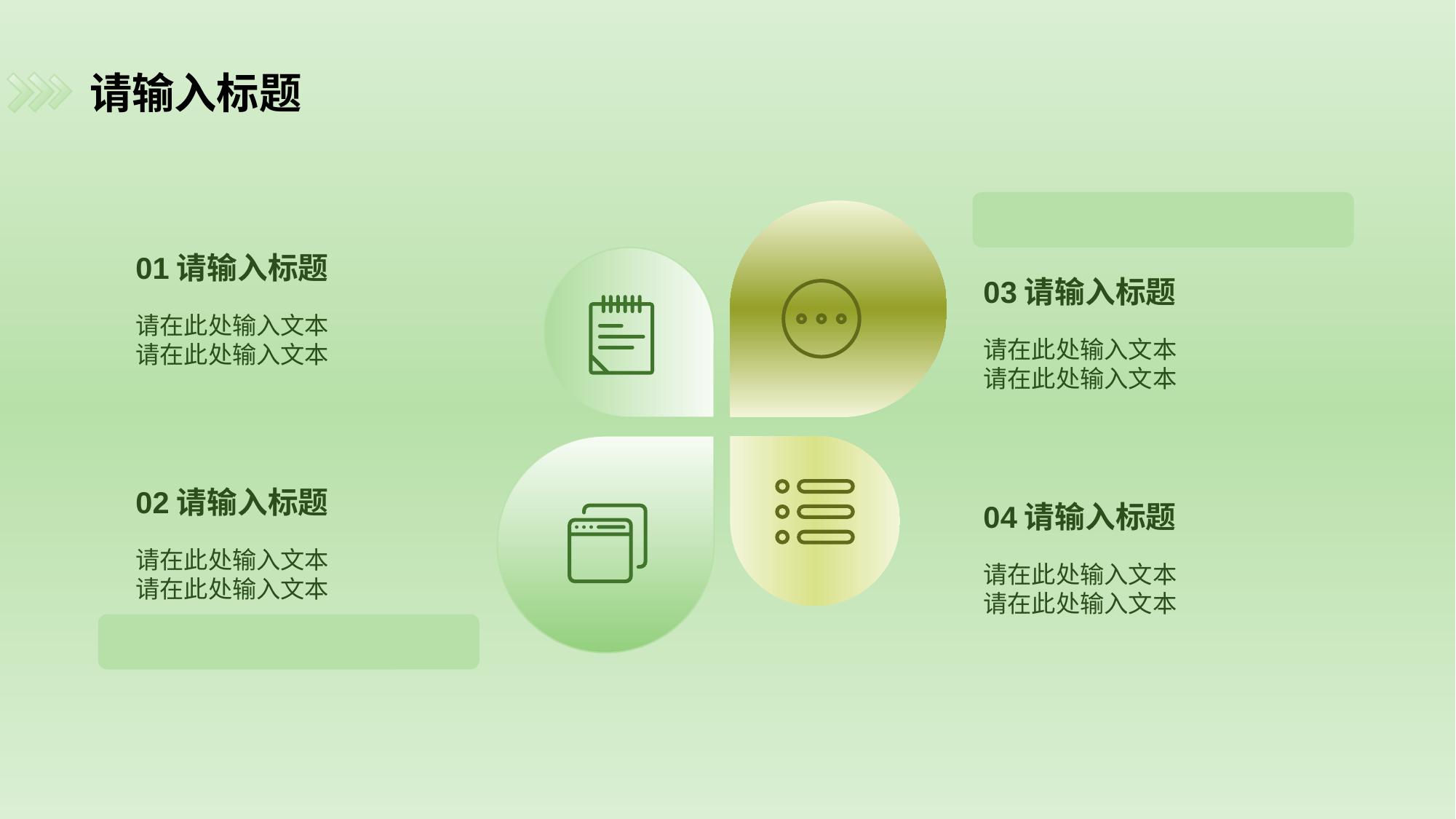

# 请输入标题

01请输入标题
请在此处输入文本
请在此处输入文本
03请输入标题
请在此处输入文本
请在此处输入文本
02请输入标题
请在此处输入文本
请在此处输入文本
04请输入标题
请在此处输入文本
请在此处输入文本